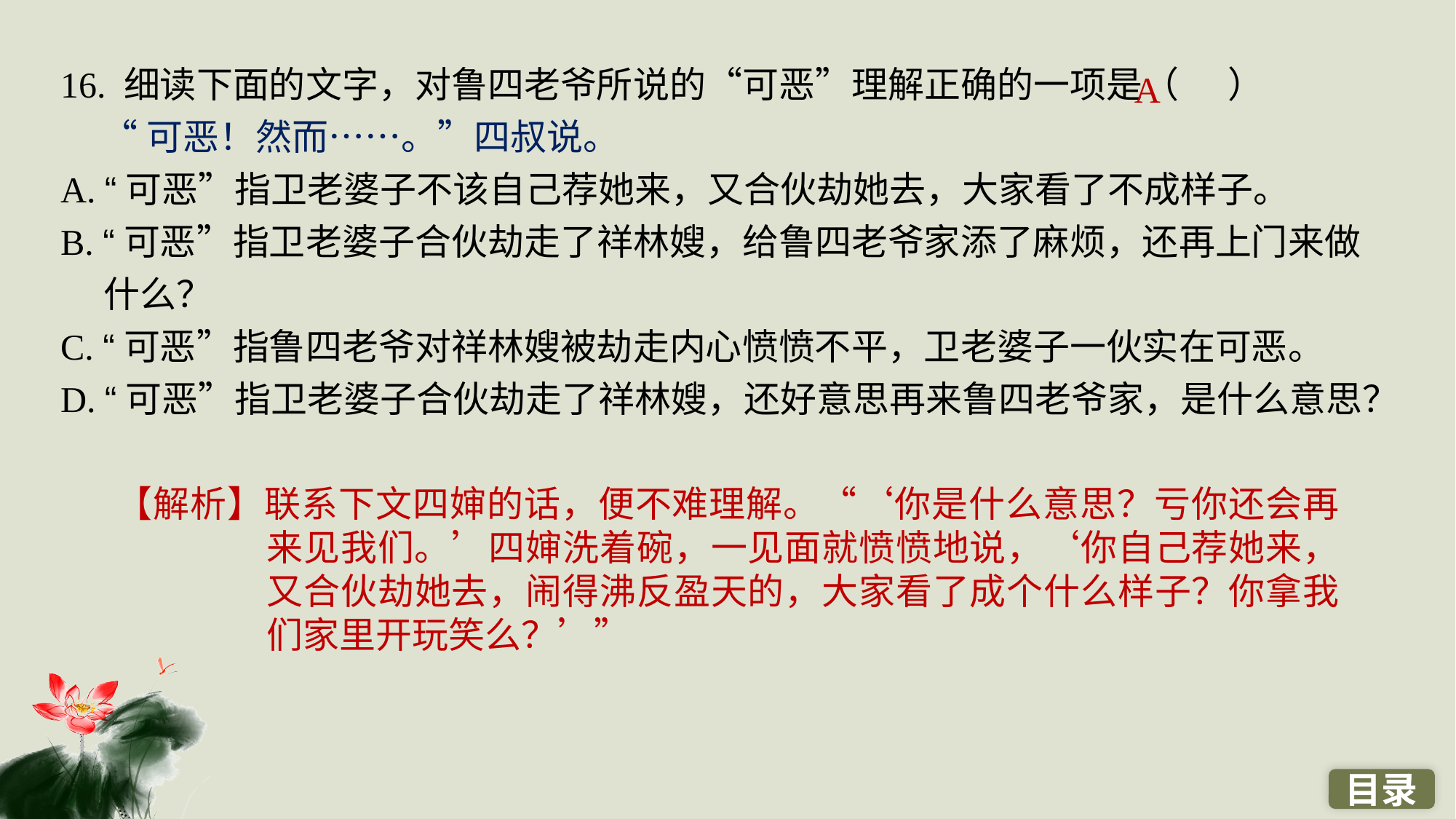

16. 细读下面的文字，对鲁四老爷所说的“可恶”理解正确的一项是（      ）
     “可恶！然而……。”四叔说。
A. “可恶”指卫老婆子不该自己荐她来，又合伙劫她去，大家看了不成样子。
B. “可恶”指卫老婆子合伙劫走了祥林嫂，给鲁四老爷家添了麻烦，还再上门来做什么？
C. “可恶”指鲁四老爷对祥林嫂被劫走内心愤愤不平，卫老婆子一伙实在可恶。
D. “可恶”指卫老婆子合伙劫走了祥林嫂，还好意思再来鲁四老爷家，是什么意思？
A
【解析】联系下文四婶的话，便不难理解。“‘你是什么意思？亏你还会再来见我们。’四婶洗着碗，一见面就愤愤地说，‘你自己荐她来，又合伙劫她去，闹得沸反盈天的，大家看了成个什么样子？你拿我们家里开玩笑么？’”